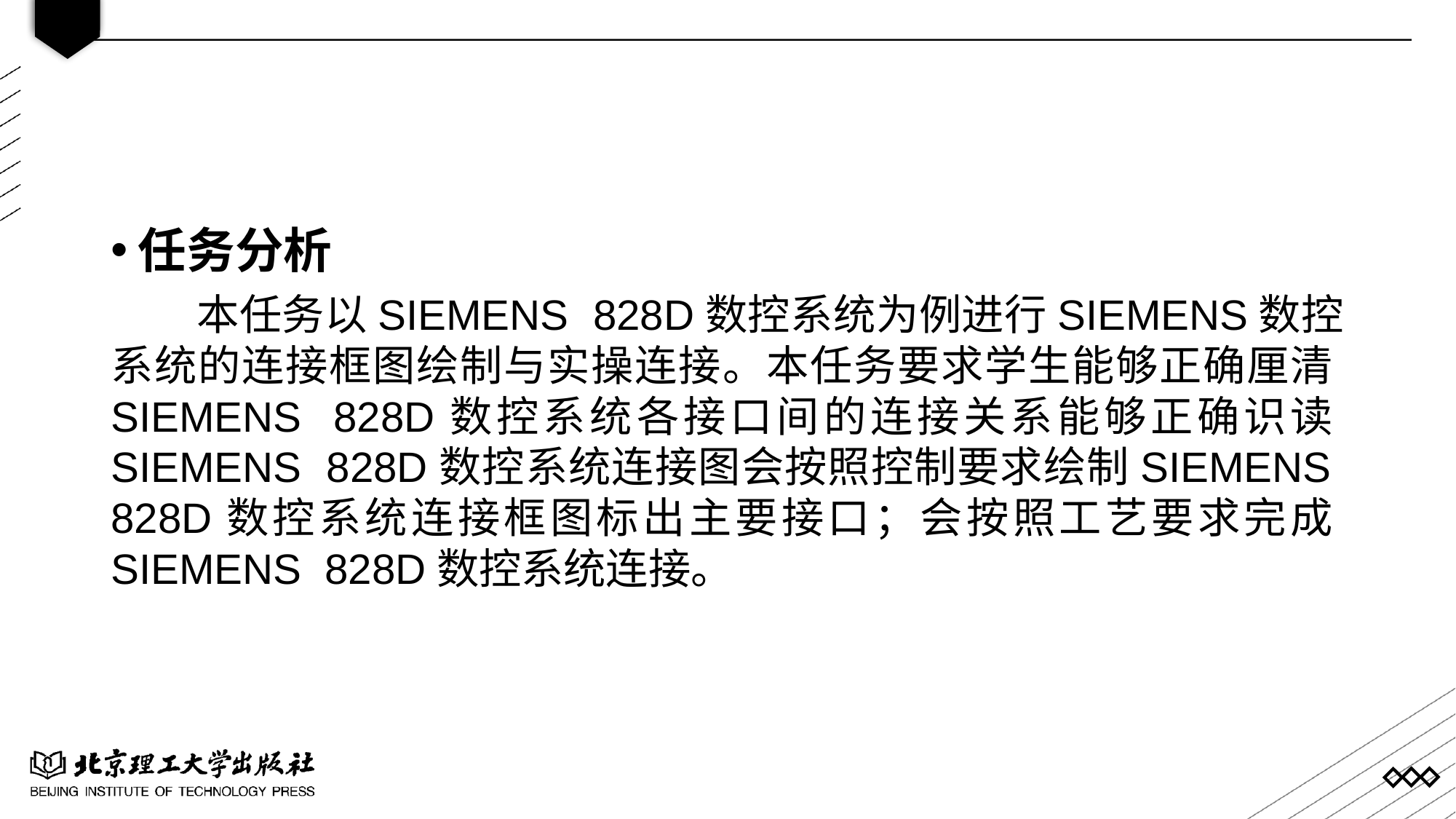

任务分析
本任务以SIEMENS  828D数控系统为例进行SIEMENS数控系统的连接框图绘制与实操连接。本任务要求学生能够正确厘清SIEMENS  828D数控系统各接口间的连接关系能够正确识读SIEMENS  828D数控系统连接图会按照控制要求绘制SIEMENS  828D数控系统连接框图标出主要接口；会按照工艺要求完成SIEMENS  828D数控系统连接。